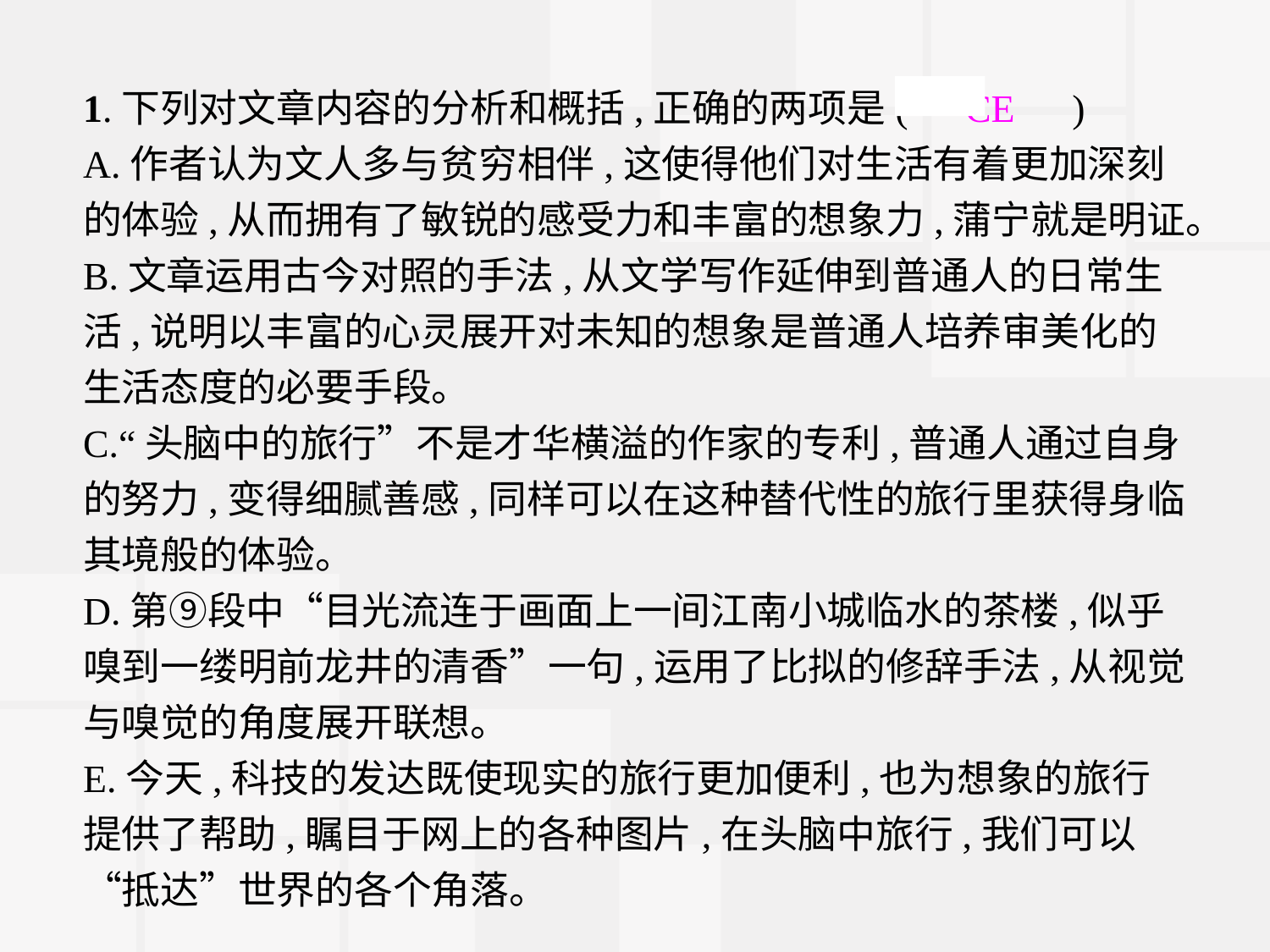

1.下列对文章内容的分析和概括,正确的两项是(　CE　)
A.作者认为文人多与贫穷相伴,这使得他们对生活有着更加深刻的体验,从而拥有了敏锐的感受力和丰富的想象力,蒲宁就是明证。
B.文章运用古今对照的手法,从文学写作延伸到普通人的日常生活,说明以丰富的心灵展开对未知的想象是普通人培养审美化的生活态度的必要手段。
C.“头脑中的旅行”不是才华横溢的作家的专利,普通人通过自身的努力,变得细腻善感,同样可以在这种替代性的旅行里获得身临其境般的体验。
D.第⑨段中“目光流连于画面上一间江南小城临水的茶楼,似乎嗅到一缕明前龙井的清香”一句,运用了比拟的修辞手法,从视觉与嗅觉的角度展开联想。
E.今天,科技的发达既使现实的旅行更加便利,也为想象的旅行提供了帮助,瞩目于网上的各种图片,在头脑中旅行,我们可以“抵达”世界的各个角落。